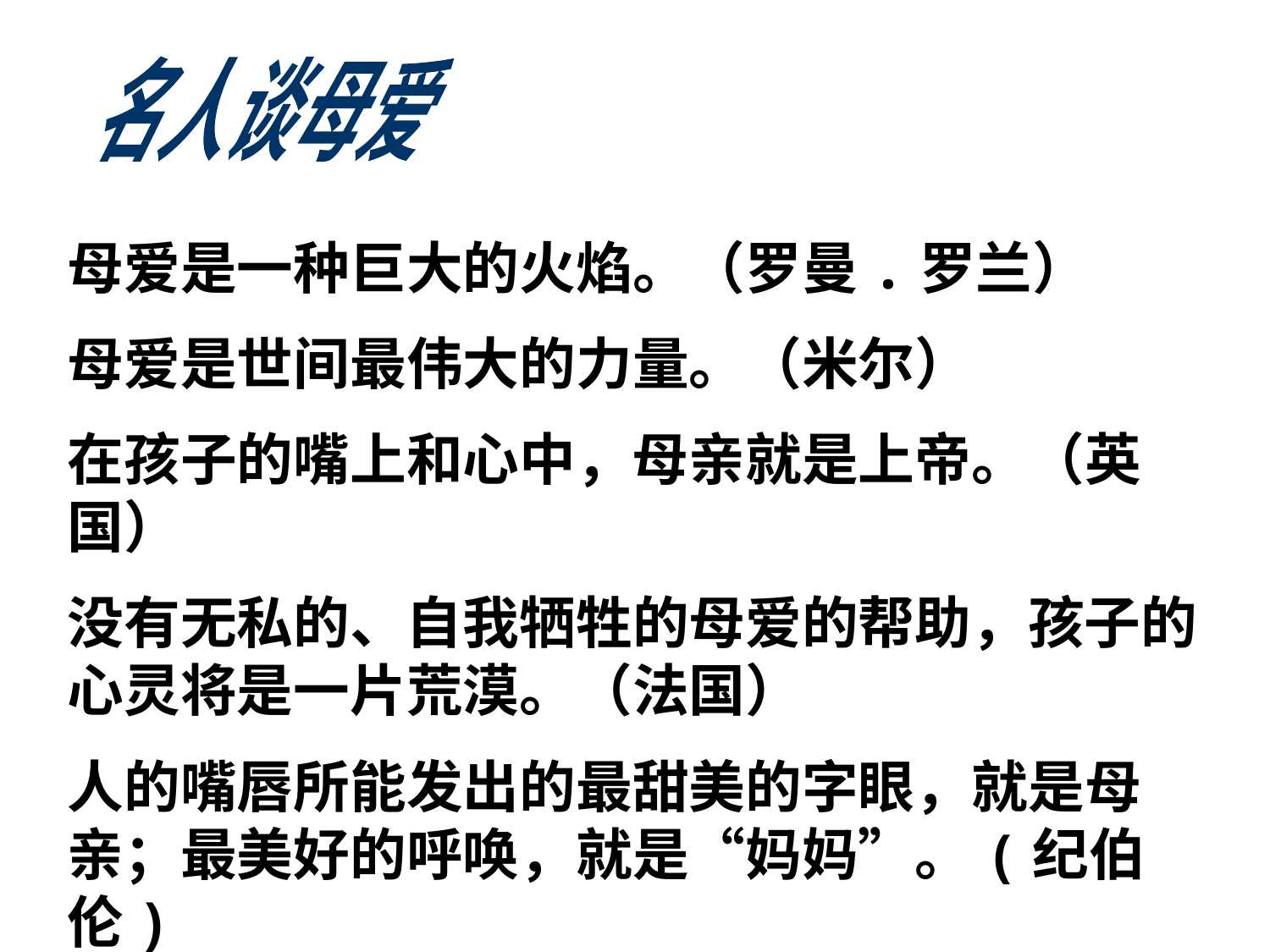

名人谈母爱
母爱是一种巨大的火焰。（罗曼.罗兰）
母爱是世间最伟大的力量。（米尔）
在孩子的嘴上和心中，母亲就是上帝。（英国）
没有无私的、自我牺牲的母爱的帮助，孩子的心灵将是一片荒漠。（法国）
人的嘴唇所能发出的最甜美的字眼，就是母亲；最美好的呼唤，就是“妈妈”。(纪伯伦)